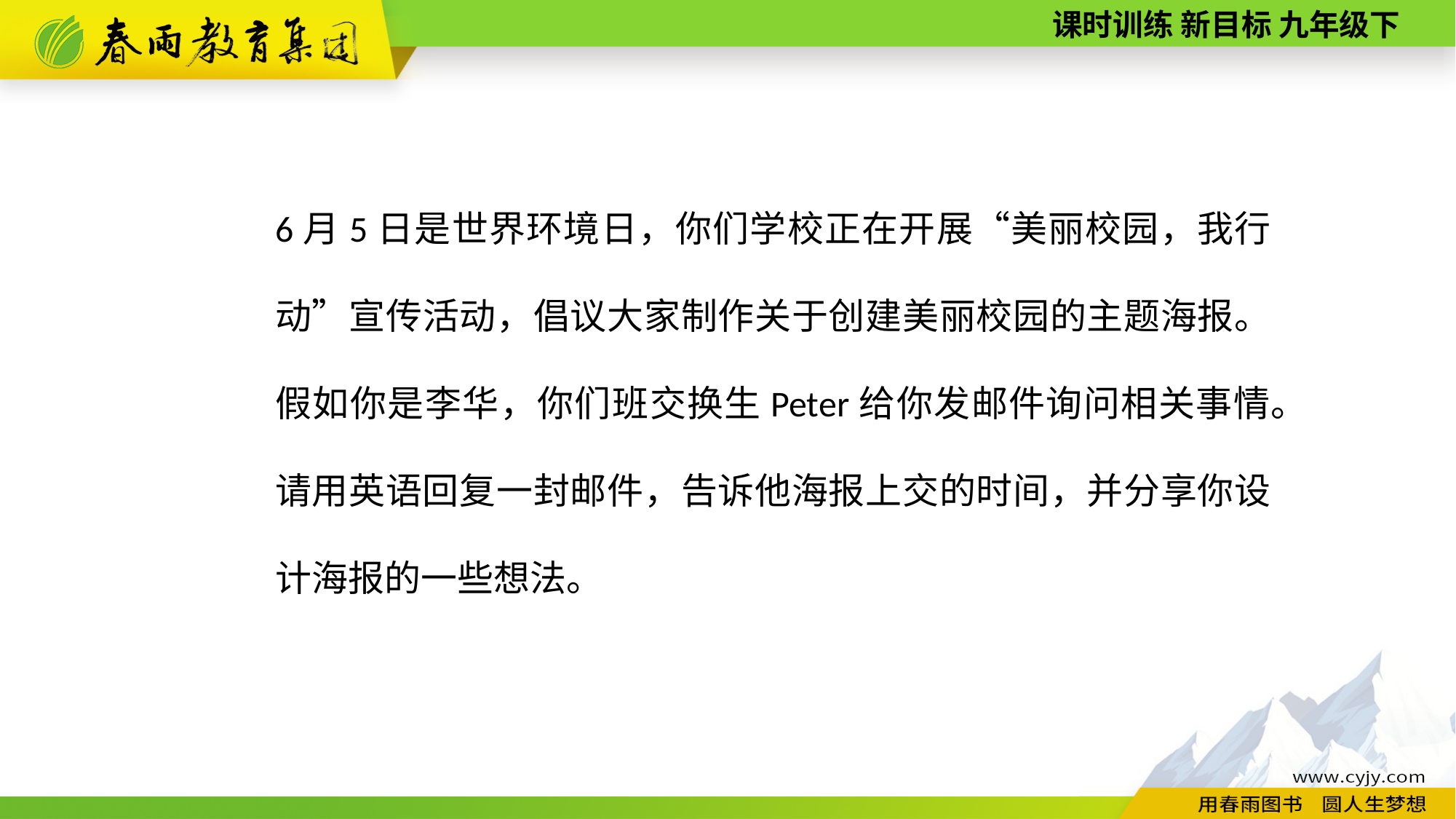

6月5日是世界环境日，你们学校正在开展“美丽校园，我行动”宣传活动，倡议大家制作关于创建美丽校园的主题海报。假如你是李华，你们班交换生Peter给你发邮件询问相关事情。请用英语回复一封邮件，告诉他海报上交的时间，并分享你设计海报的一些想法。